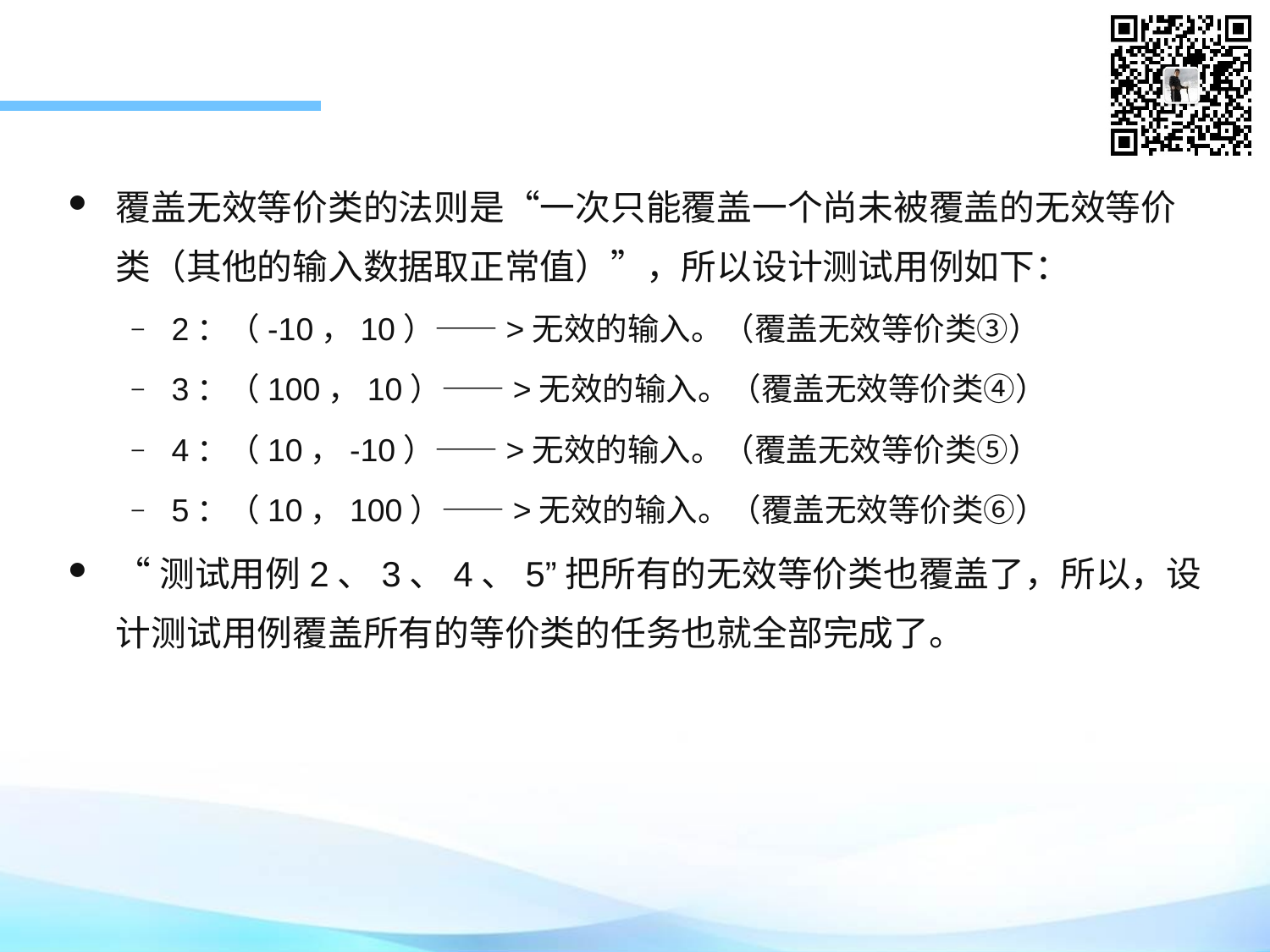

覆盖无效等价类的法则是“一次只能覆盖一个尚未被覆盖的无效等价类（其他的输入数据取正常值）”，所以设计测试用例如下：
2：（-10，10）——>无效的输入。（覆盖无效等价类③）
3：（100，10）——>无效的输入。（覆盖无效等价类④）
4：（10，-10）——>无效的输入。（覆盖无效等价类⑤）
5：（10，100）——>无效的输入。（覆盖无效等价类⑥）
“测试用例2、3、4、5”把所有的无效等价类也覆盖了，所以，设计测试用例覆盖所有的等价类的任务也就全部完成了。